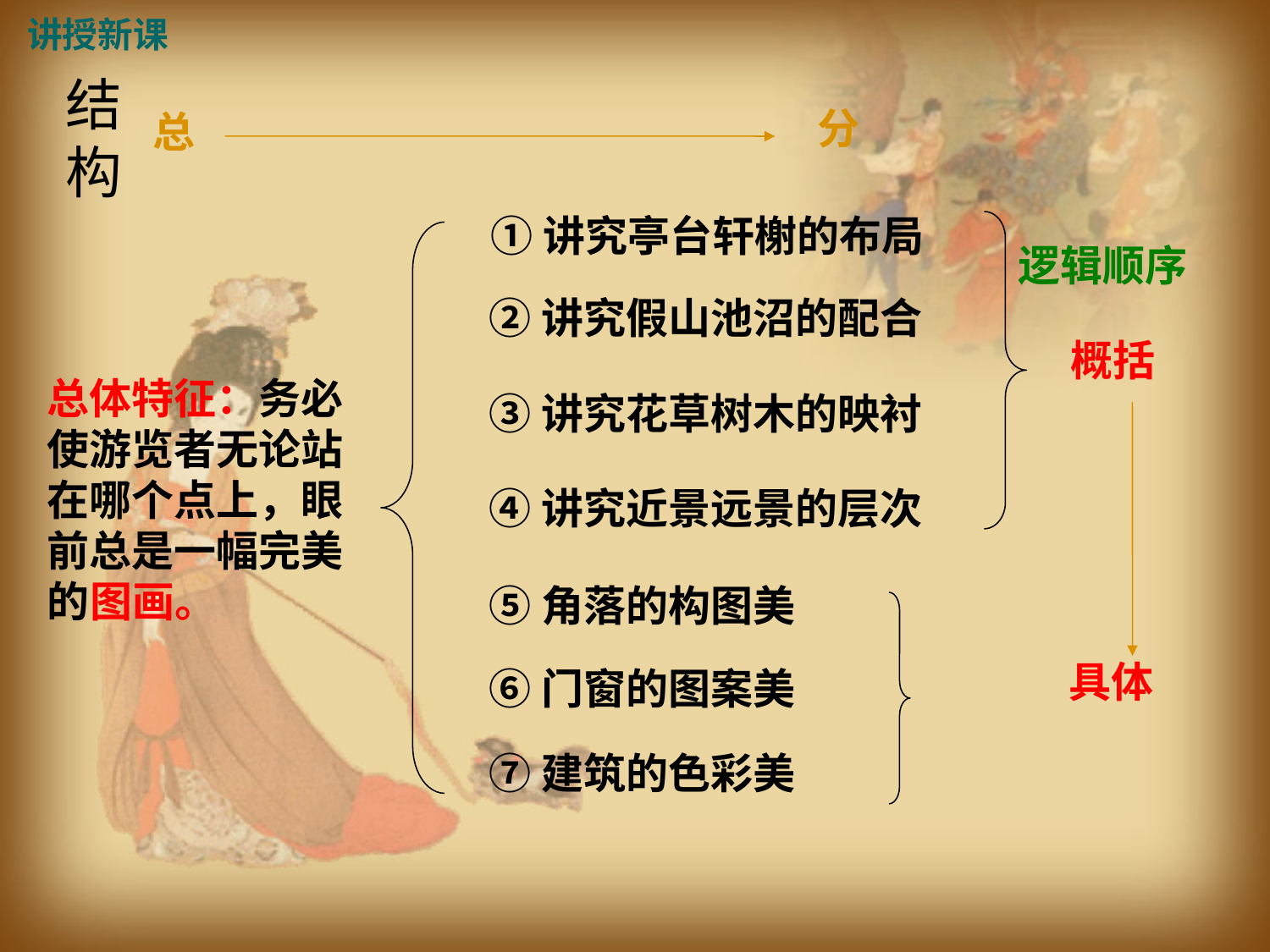

讲授新课
结构
分
总

①讲究亭台轩榭的布局

逻辑顺序
②讲究假山池沼的配合
概括
总体特征：务必使游览者无论站在哪个点上，眼前总是一幅完美的图画。
③讲究花草树木的映衬

④讲究近景远景的层次
⑤角落的构图美

具体
⑥门窗的图案美
⑦建筑的色彩美